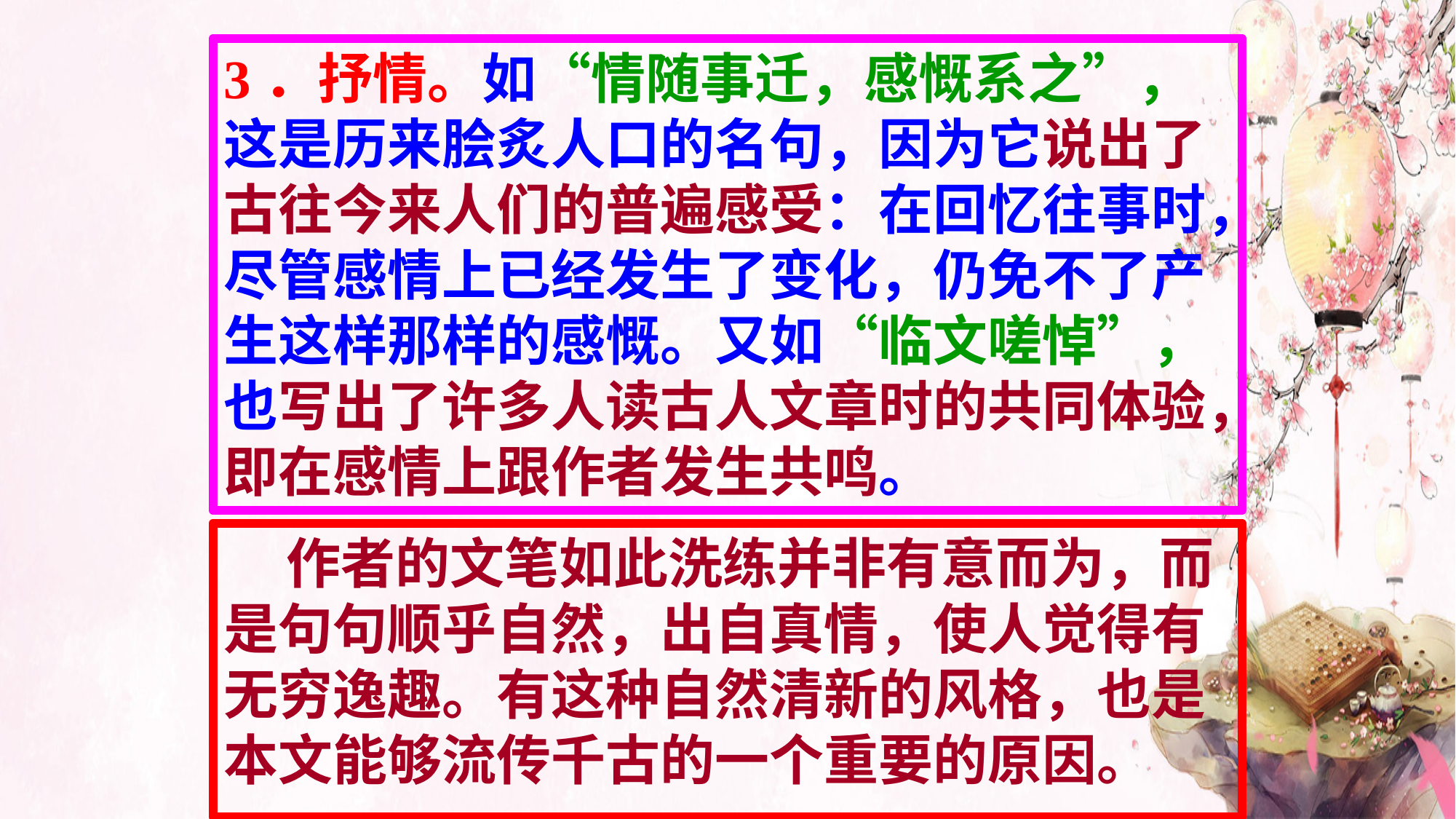

3．抒情。如“情随事迁，感慨系之”，这是历来脍炙人口的名句，因为它说出了古往今来人们的普遍感受：在回忆往事时，尽管感情上已经发生了变化，仍免不了产生这样那样的感慨。又如“临文嗟悼”，也写出了许多人读古人文章时的共同体验，即在感情上跟作者发生共鸣。

    作者的文笔如此洗练并非有意而为，而是句句顺乎自然，出自真情，使人觉得有无穷逸趣。有这种自然清新的风格，也是本文能够流传千古的一个重要的原因。